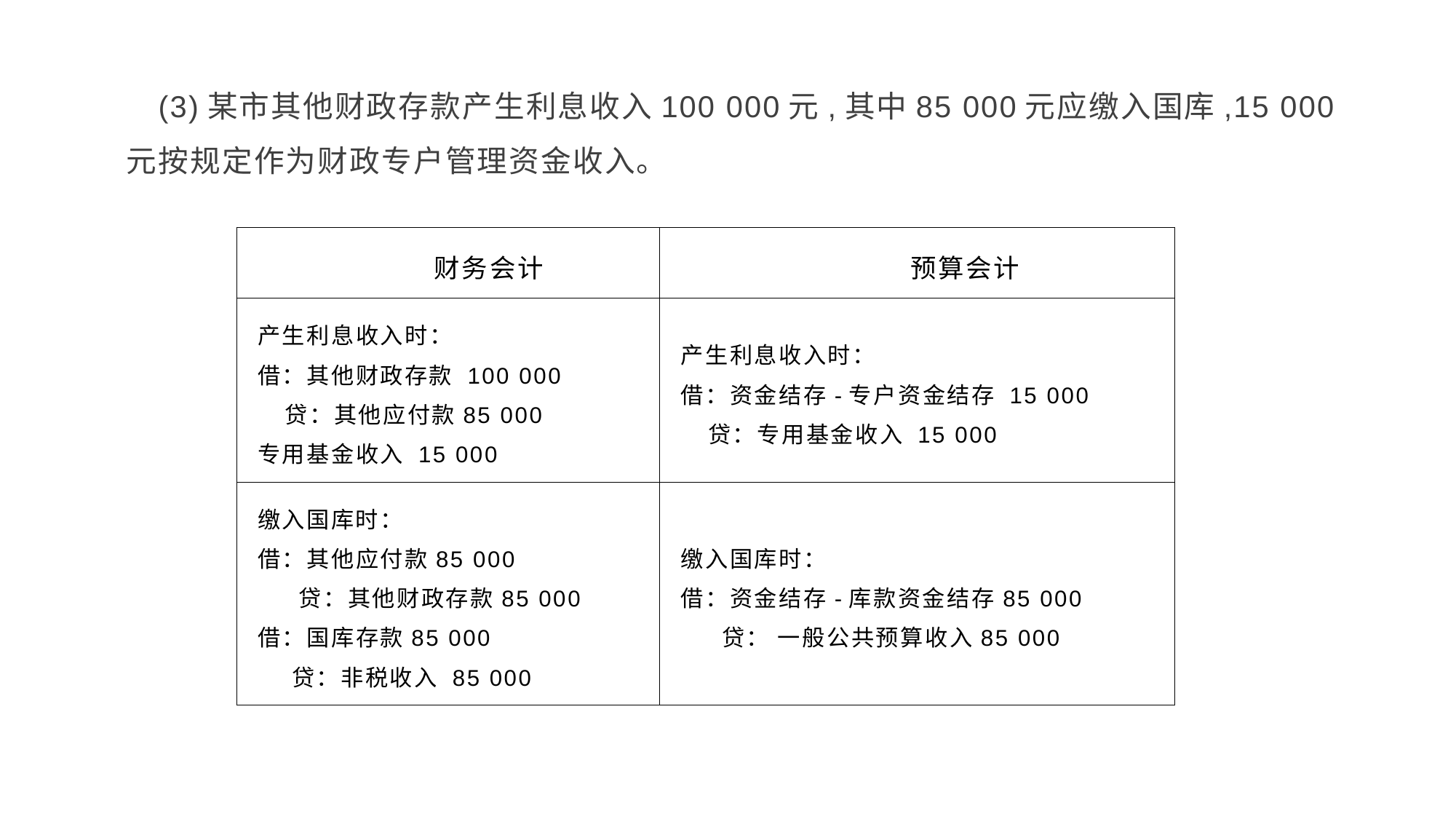

(3)某市其他财政存款产生利息收入100 000元,其中85 000元应缴入国库,15 000元按规定作为财政专户管理资金收入。
| 财务会计 | 预算会计 |
| --- | --- |
| 产生利息收入时： 借：其他财政存款 100 000 贷：其他应付款85 000 专用基金收入 15 000 | 产生利息收入时： 借：资金结存-专户资金结存 15 000 贷：专用基金收入 15 000 |
| 缴入国库时： 借：其他应付款85 000 贷：其他财政存款85 000 借：国库存款85 000 贷：非税收入 85 000 | 缴入国库时： 借：资金结存-库款资金结存85 000 贷： 一般公共预算收入85 000 |